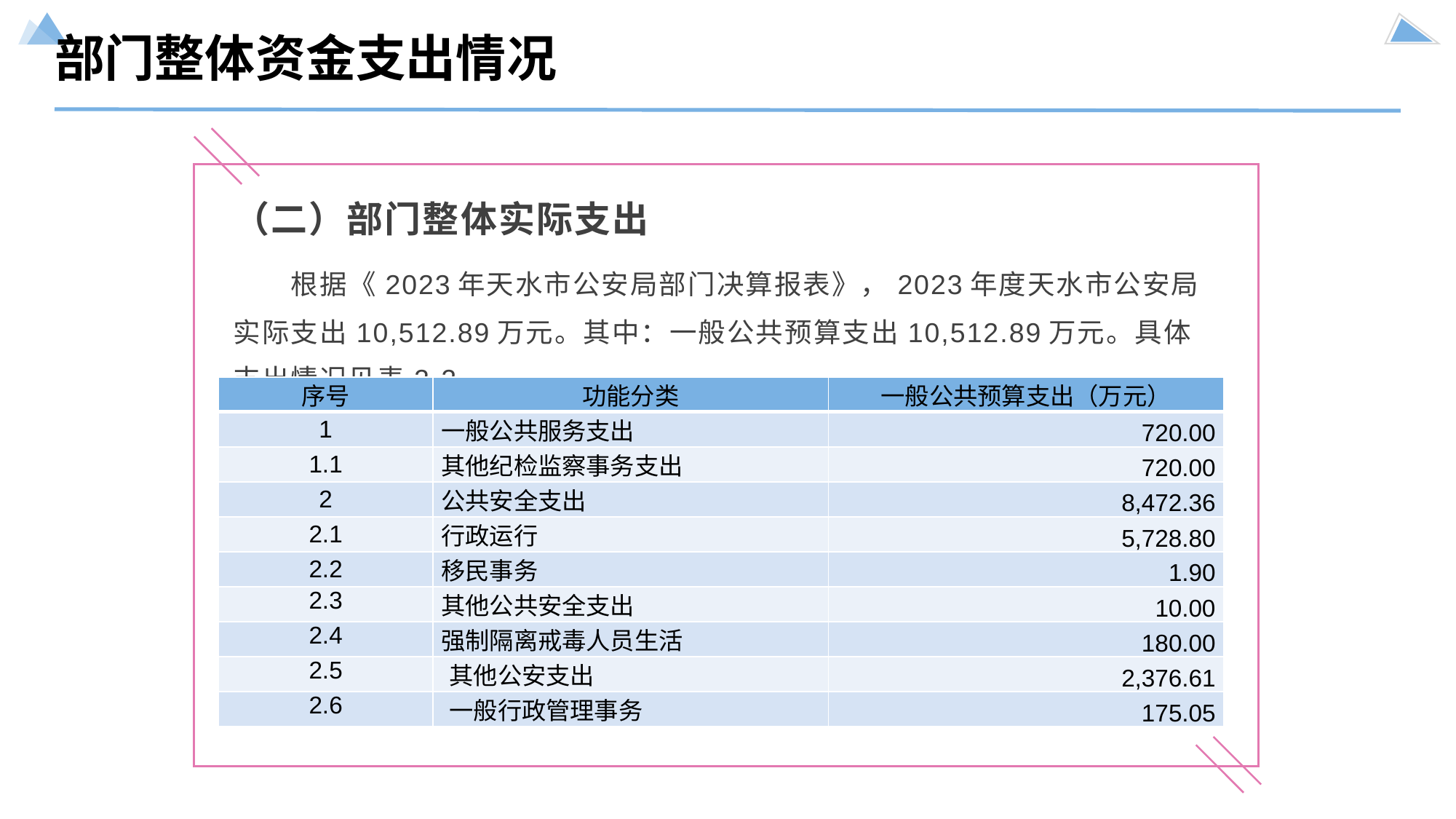

部门整体资金支出情况

（二）部门整体实际支出
根据《2023年天水市公安局部门决算报表》，2023年度天水市公安局实际支出10,512.89万元。其中：一般公共预算支出10,512.89万元。具体支出情况见表2-2。
表2-2  2023年度财政拨款收入实际支出情况表
| 序号 | 功能分类 | 一般公共预算支出（万元） |
| --- | --- | --- |
| 1 | 一般公共服务支出 | 720.00 |
| 1.1 | 其他纪检监察事务支出 | 720.00 |
| 2 | 公共安全支出 | 8,472.36 |
| 2.1 | 行政运行 | 5,728.80 |
| 2.2 | 移民事务 | 1.90 |
| 2.3 | 其他公共安全支出 | 10.00 |
| 2.4 | 强制隔离戒毒人员生活 | 180.00 |
| 2.5 | 其他公安支出 | 2,376.61 |
| 2.6 | 一般行政管理事务 | 175.05 |